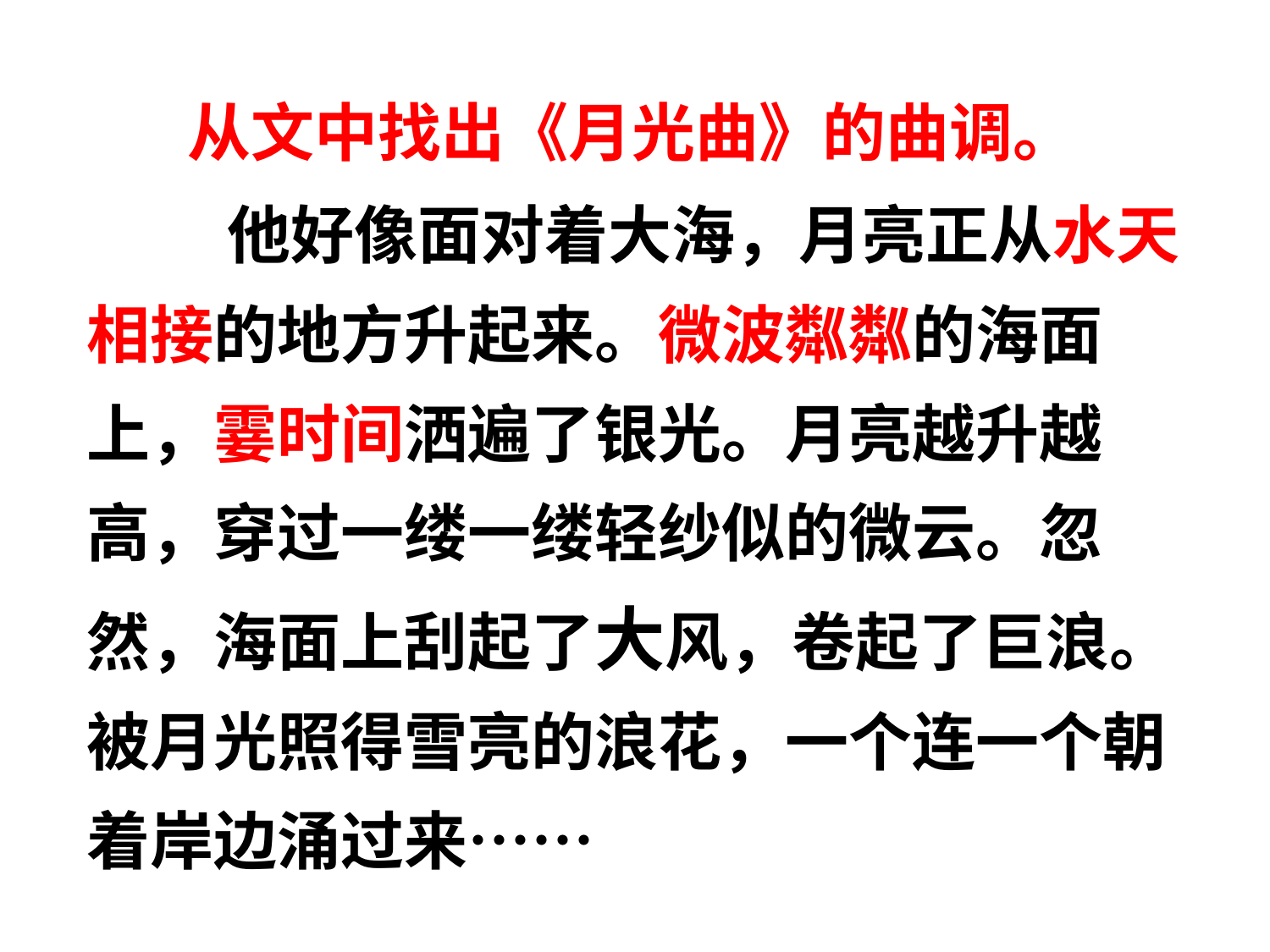

从文中找出《月光曲》的曲调。
　　他好像面对着大海，月亮正从水天相接的地方升起来。微波粼粼的海面上，霎时间洒遍了银光。月亮越升越高，穿过一缕一缕轻纱似的微云。忽然，海面上刮起了大风，卷起了巨浪。被月光照得雪亮的浪花，一个连一个朝着岸边涌过来……